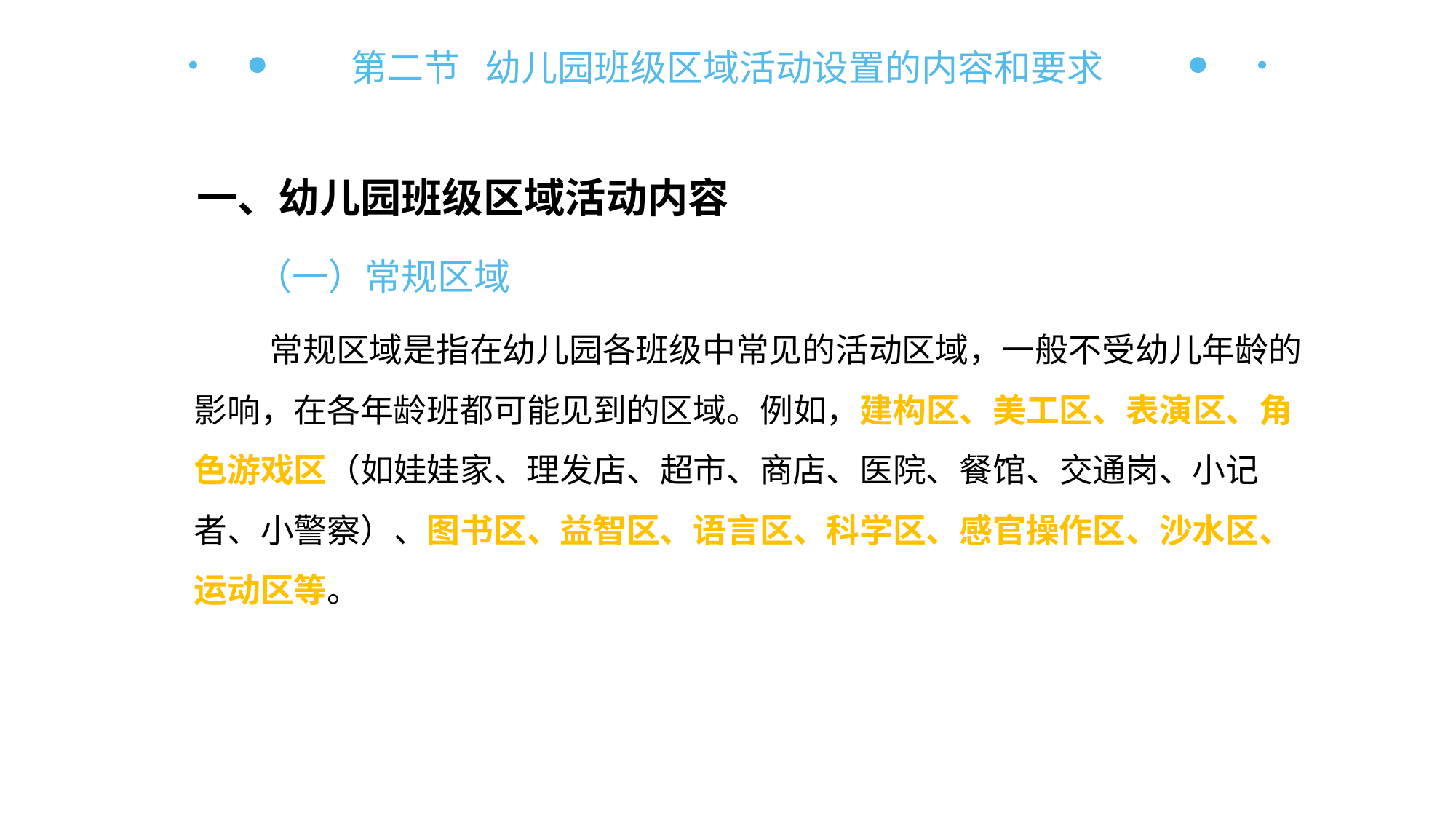

第二节   幼儿园班级区域活动设置的内容和要求

一、幼儿园班级区域活动内容
（一）常规区域
常规区域是指在幼儿园各班级中常见的活动区域，一般不受幼儿年龄的影响，在各年龄班都可能见到的区域。例如，建构区、美工区、表演区、角色游戏区（如娃娃家、理发店、超市、商店、医院、餐馆、交通岗、小记者、小警察）、图书区、益智区、语言区、科学区、感官操作区、沙水区、运动区等。